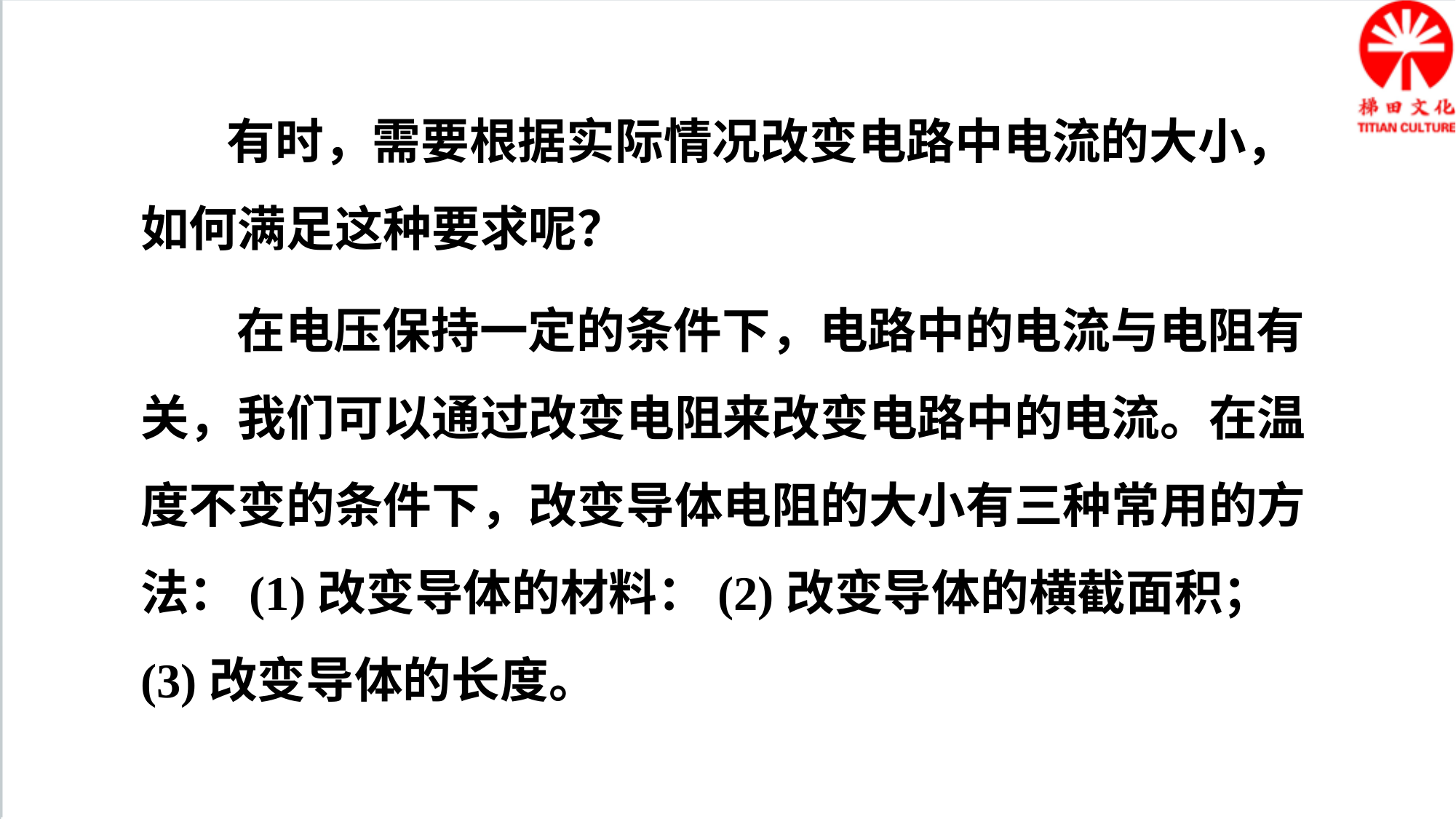

有时，需要根据实际情况改变电路中电流的大小，如何满足这种要求呢？
在电压保持一定的条件下，电路中的电流与电阻有关，我们可以通过改变电阻来改变电路中的电流。在温度不变的条件下，改变导体电阻的大小有三种常用的方法：(1)改变导体的材料：(2)改变导体的横截面积；(3)改变导体的长度。